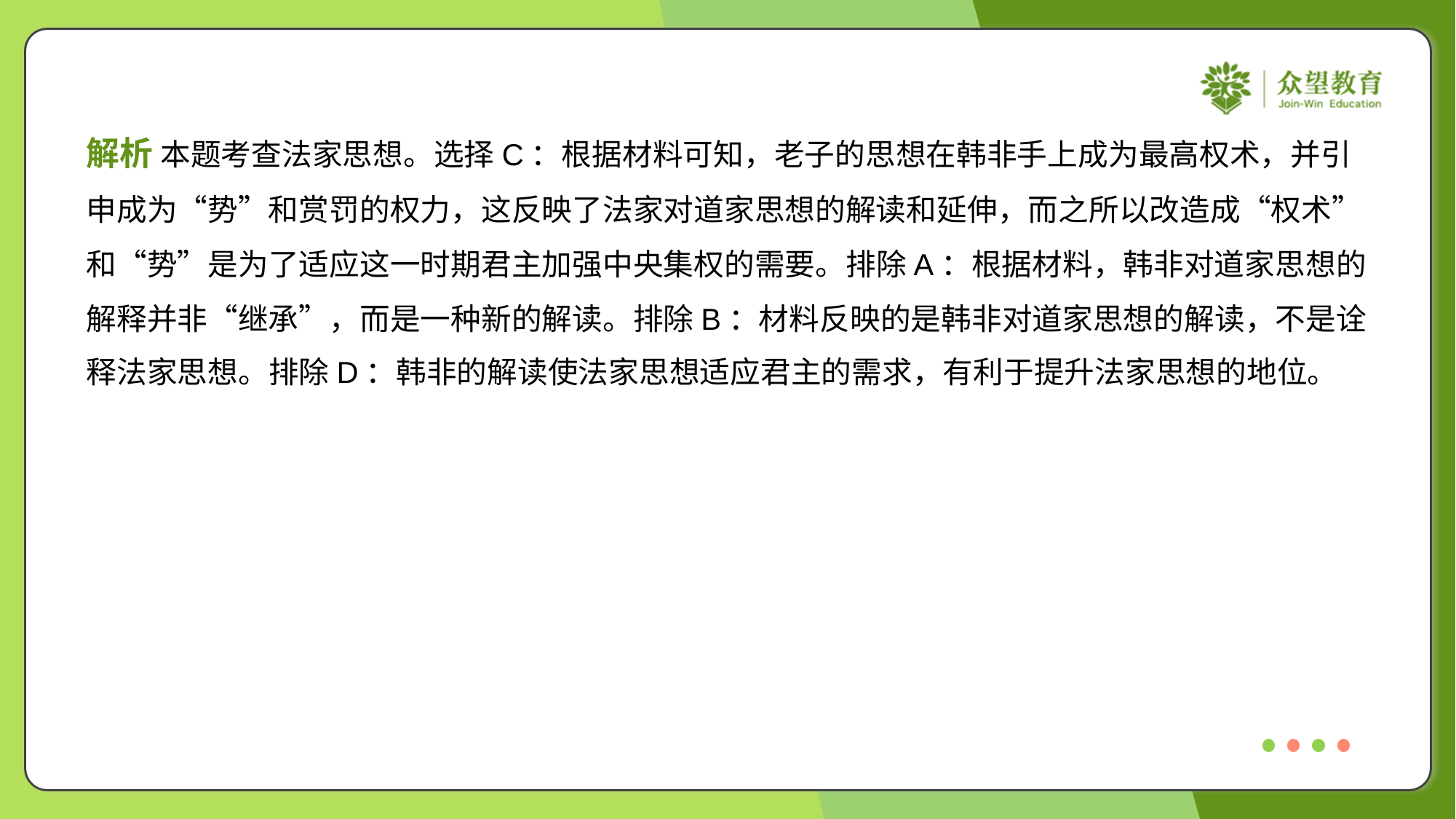

解析 本题考查法家思想。选择C：根据材料可知，老子的思想在韩非手上成为最高权术，并引
申成为“势”和赏罚的权力，这反映了法家对道家思想的解读和延伸，而之所以改造成“权术”
和“势”是为了适应这一时期君主加强中央集权的需要。排除A：根据材料，韩非对道家思想的
解释并非“继承”，而是一种新的解读。排除B：材料反映的是韩非对道家思想的解读，不是诠
释法家思想。排除D：韩非的解读使法家思想适应君主的需求，有利于提升法家思想的地位。